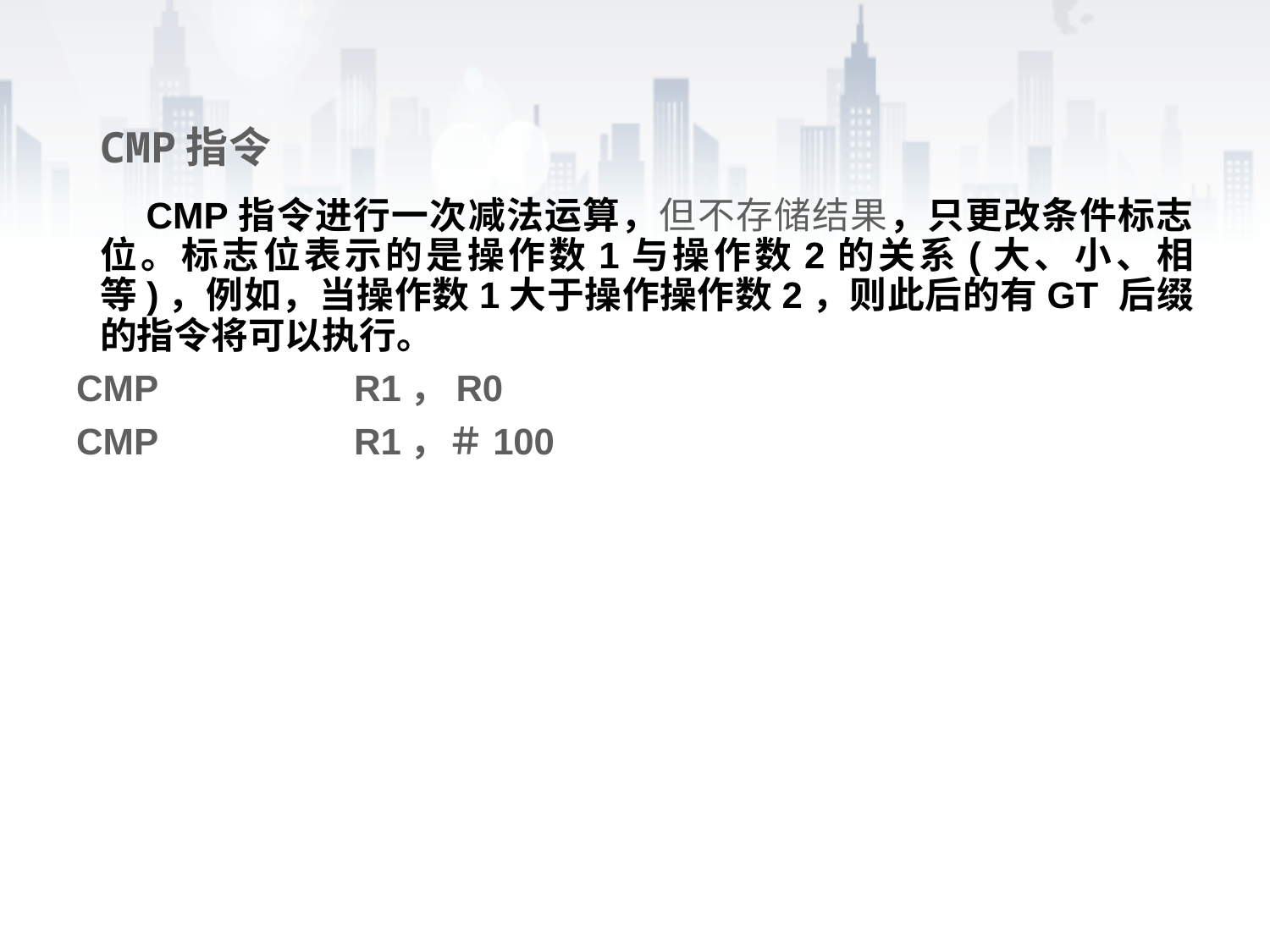

# CMP指令
      CMP指令进行一次减法运算，但不存储结果，只更改条件标志位。标志位表示的是操作数1与操作数2的关系(大、小、相等)，例如，当操作数1大于操作操作数2，则此后的有GT 后缀的指令将可以执行。
CMP		R1，R0
CMP		R1，＃100